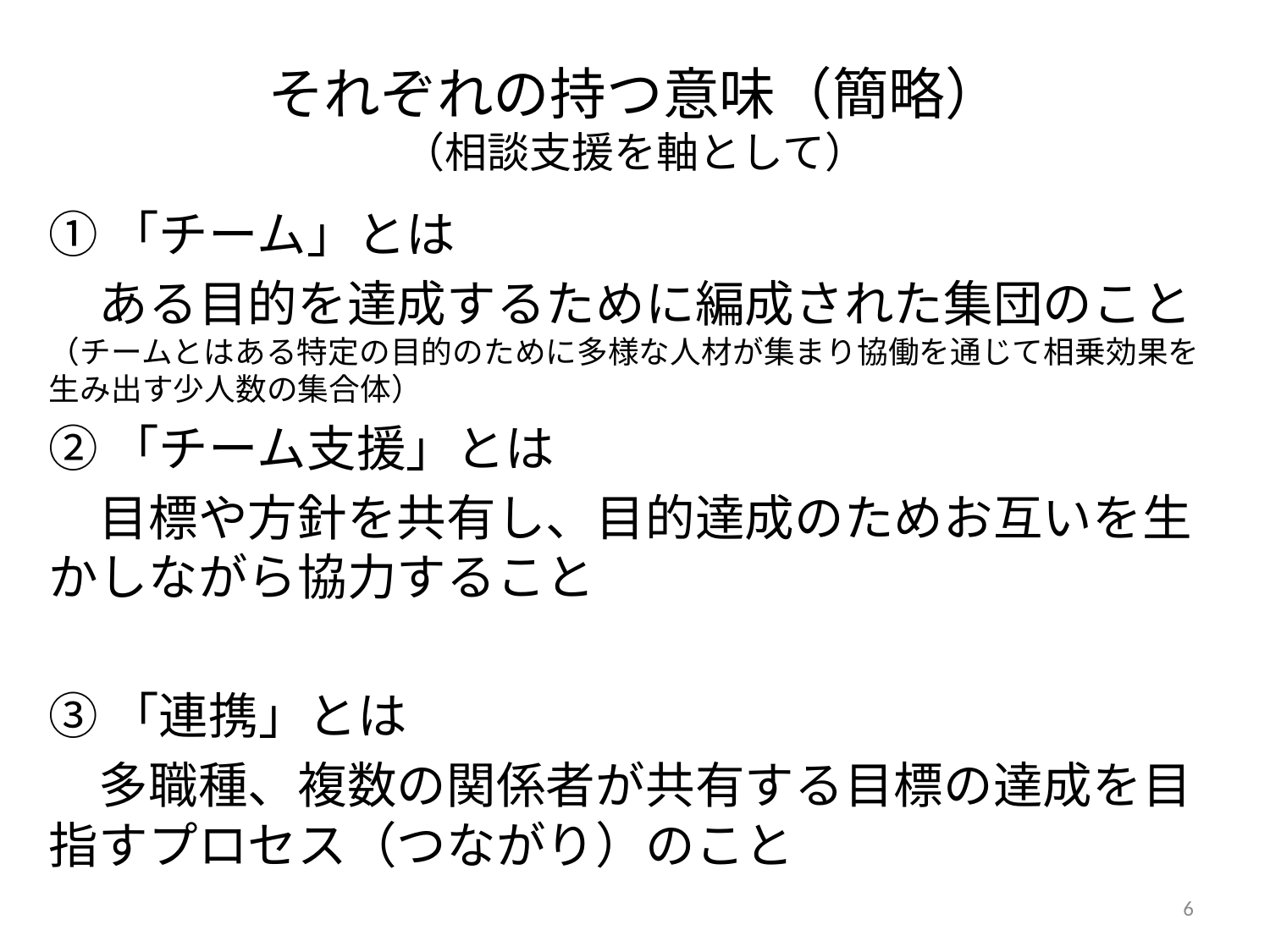

# それぞれの持つ意味（簡略） （相談支援を軸として）
①「チーム」とは
　ある目的を達成するために編成された集団のこと
（チームとはある特定の目的のために多様な人材が集まり協働を通じて相乗効果を生み出す少人数の集合体）
②「チーム支援」とは
　目標や方針を共有し、目的達成のためお互いを生かしながら協力すること

③「連携」とは
　多職種、複数の関係者が共有する目標の達成を目指すプロセス（つながり）のこと

6